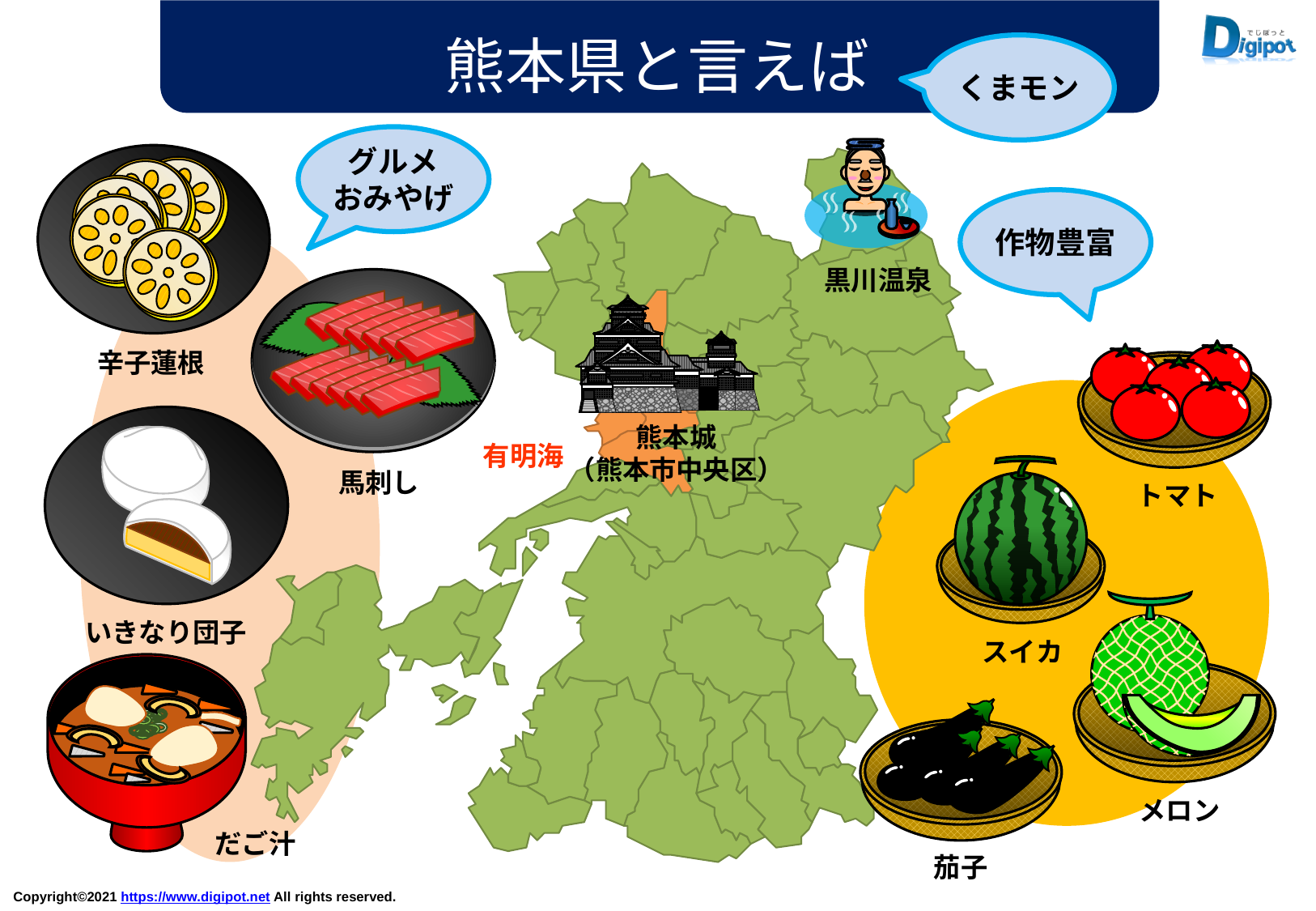

熊本県と言えば
くまモン
グルメ
おみやげ

作物豊富

黒川温泉

辛子蓮根

熊本城
（熊本市中央区）
有明海

馬刺し
トマト

いきなり団子
スイカ

メロン
だご汁
茄子